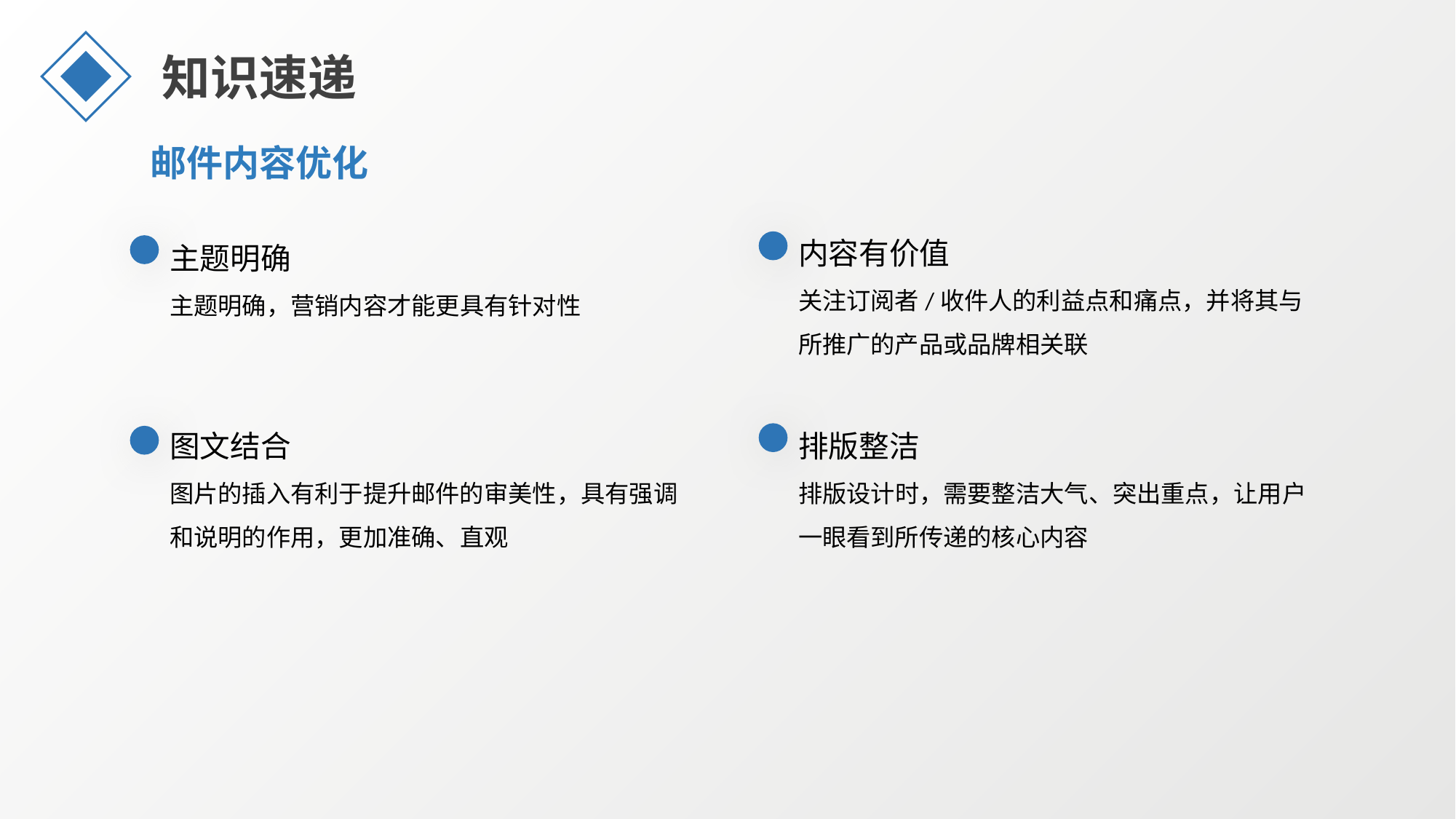

知识速递
邮件内容优化
内容有价值
关注订阅者/收件人的利益点和痛点，并将其与所推广的产品或品牌相关联
主题明确
主题明确，营销内容才能更具有针对性

图文结合
图片的插入有利于提升邮件的审美性，具有强调和说明的作用，更加准确、直观
排版整洁
排版设计时，需要整洁大气、突出重点，让用户一眼看到所传递的核心内容